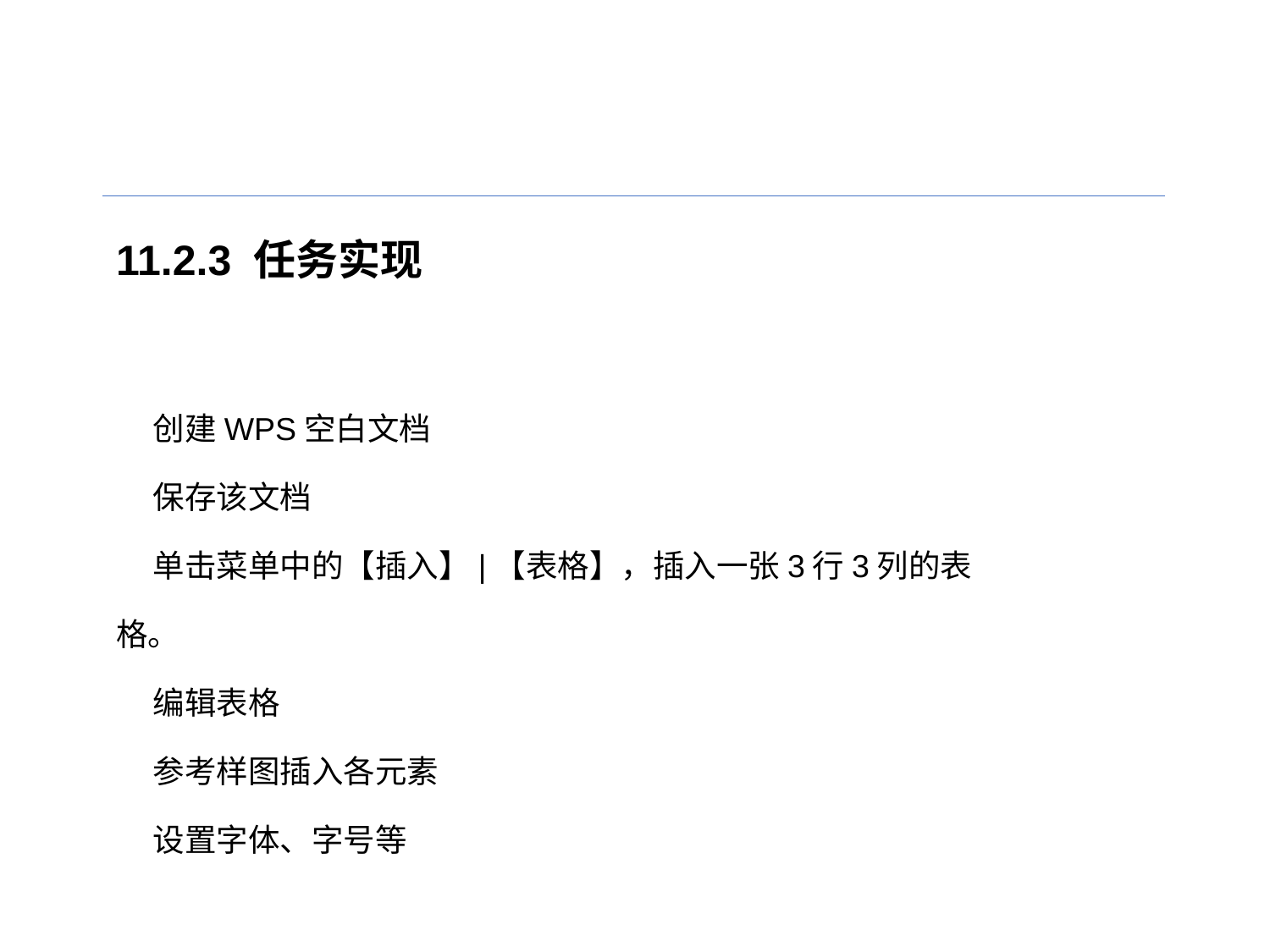

11.2.3 任务实现
创建WPS空白文档
保存该文档
单击菜单中的【插入】|【表格】，插入一张3行3列的表格。
编辑表格
参考样图插入各元素
设置字体、字号等